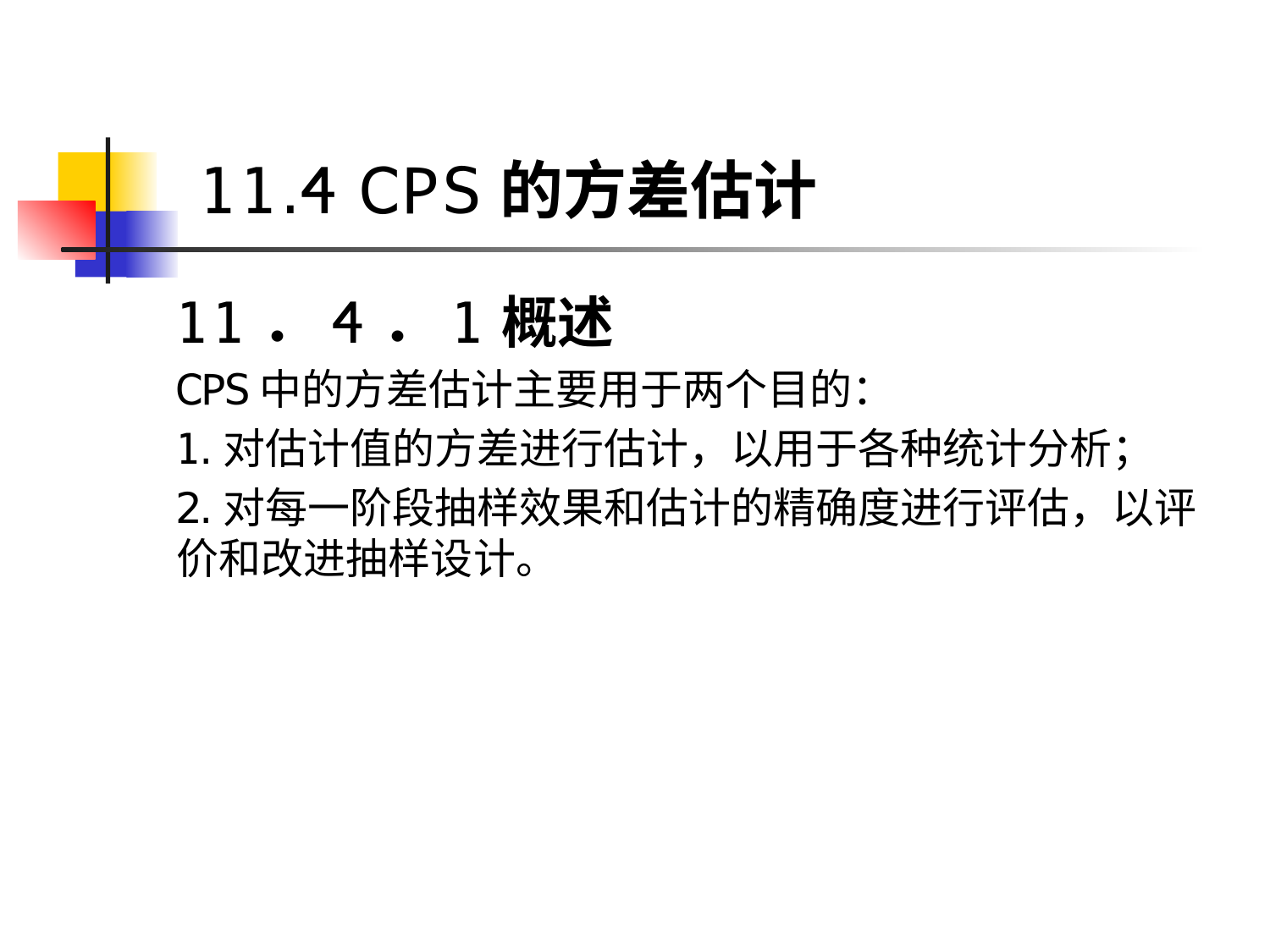

# 11.4 CPS的方差估计
11．4．1概述
CPS中的方差估计主要用于两个目的：
1.对估计值的方差进行估计，以用于各种统计分析；
2.对每一阶段抽样效果和估计的精确度进行评估，以评价和改进抽样设计。